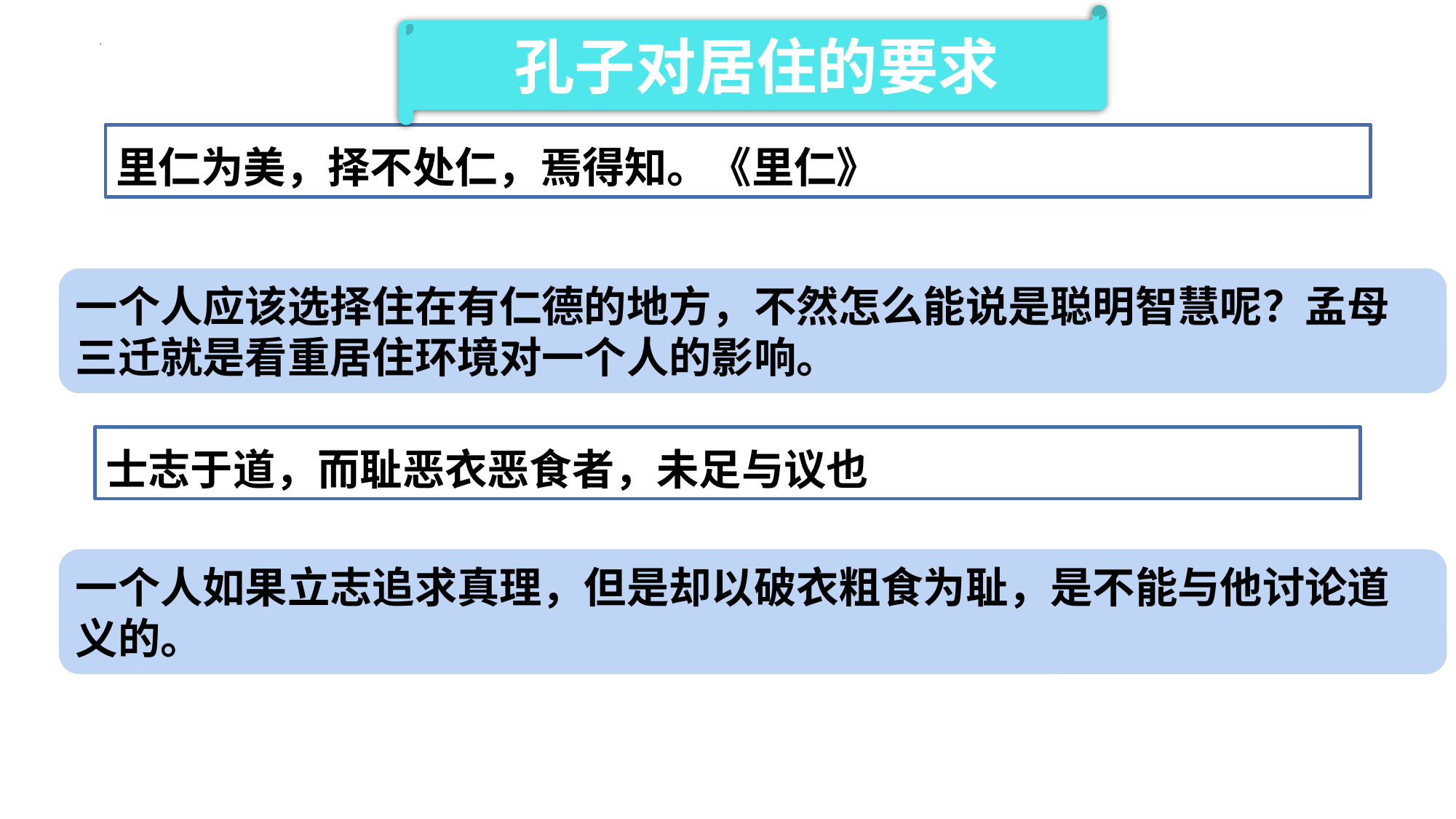

孔子对居住的要求
里仁为美，择不处仁，焉得知。《里仁》
一个人应该选择住在有仁德的地方，不然怎么能说是聪明智慧呢？孟母三迁就是看重居住环境对一个人的影响。
士志于道，而耻恶衣恶食者，未足与议也
一个人如果立志追求真理，但是却以破衣粗食为耻，是不能与他讨论道义的。